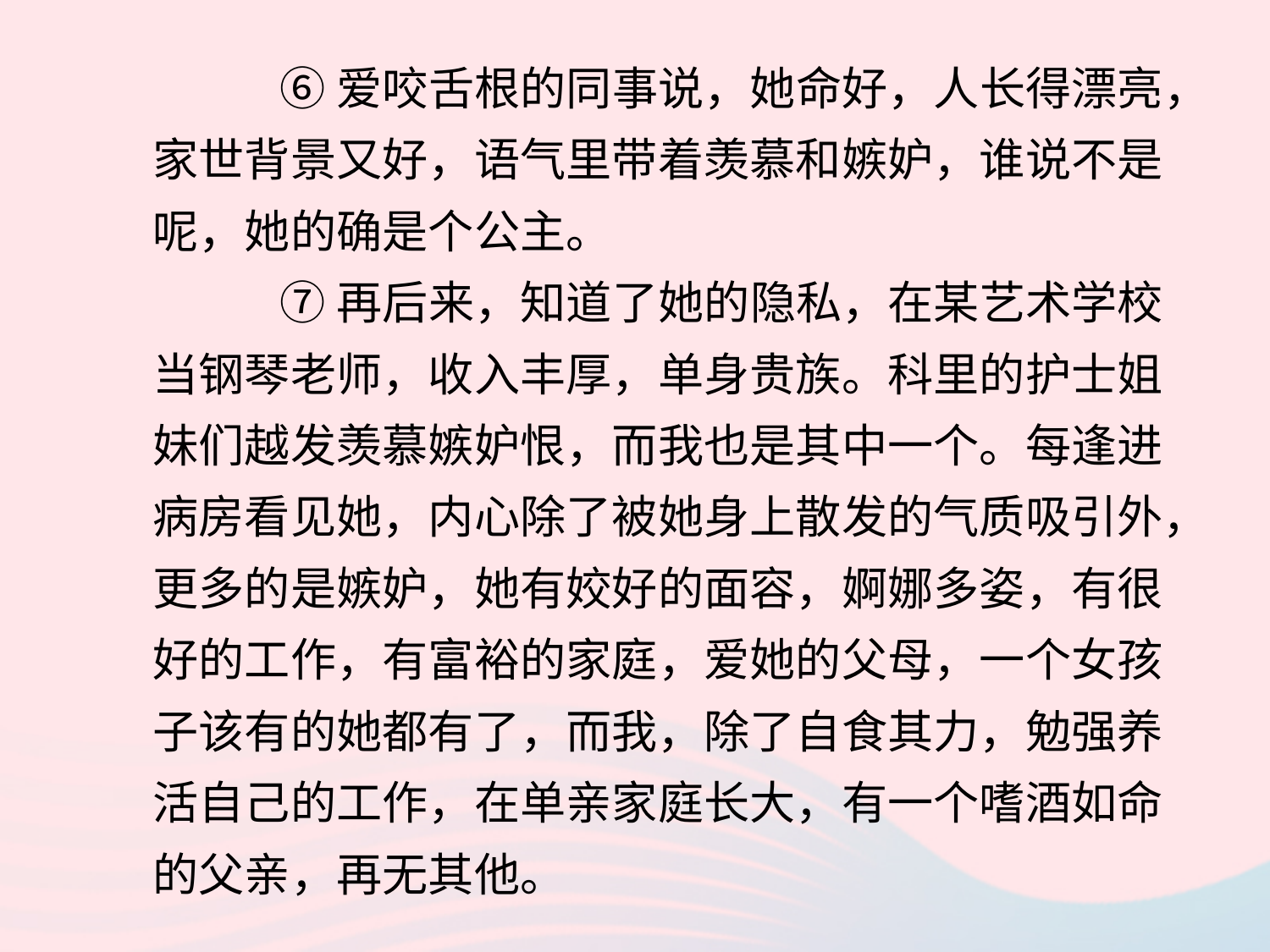

⑥爱咬舌根的同事说，她命好，人长得漂亮，家世背景又好，语气里带着羡慕和嫉妒，谁说不是呢，她的确是个公主。
	⑦再后来，知道了她的隐私，在某艺术学校当钢琴老师，收入丰厚，单身贵族。科里的护士姐妹们越发羡慕嫉妒恨，而我也是其中一个。每逢进病房看见她，内心除了被她身上散发的气质吸引外，更多的是嫉妒，她有姣好的面容，婀娜多姿，有很好的工作，有富裕的家庭，爱她的父母，一个女孩子该有的她都有了，而我，除了自食其力，勉强养活自己的工作，在单亲家庭长大，有一个嗜酒如命的父亲，再无其他。